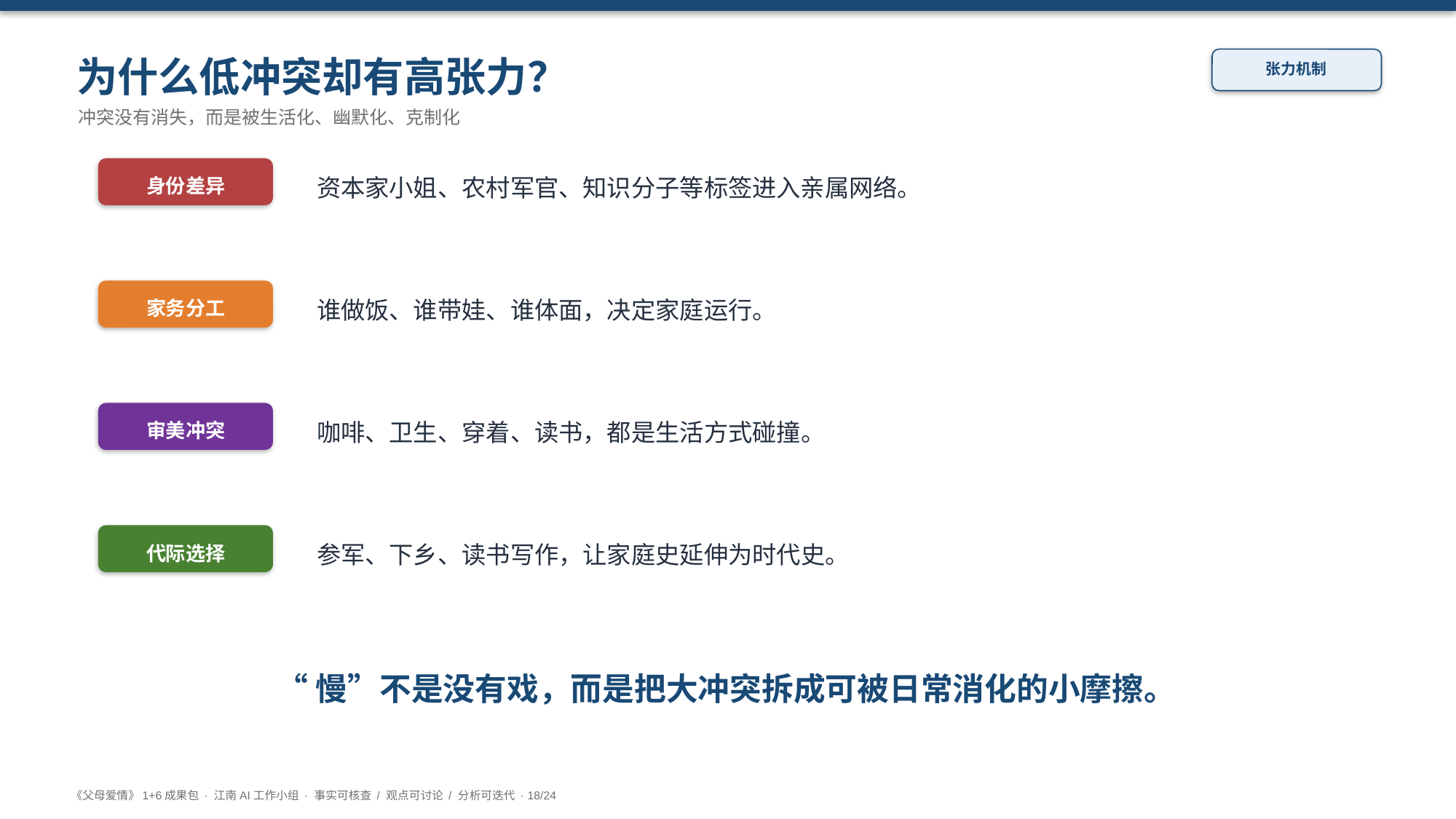

为什么低冲突却有高张力？

张力机制
冲突没有消失，而是被生活化、幽默化、克制化

资本家小姐、农村军官、知识分子等标签进入亲属网络。
身份差异

谁做饭、谁带娃、谁体面，决定家庭运行。
家务分工

咖啡、卫生、穿着、读书，都是生活方式碰撞。
审美冲突

参军、下乡、读书写作，让家庭史延伸为时代史。
代际选择
“慢”不是没有戏，而是把大冲突拆成可被日常消化的小摩擦。
《父母爱情》1+6成果包 · 江南AI工作小组 · 事实可核查 / 观点可讨论 / 分析可迭代 · 18/24